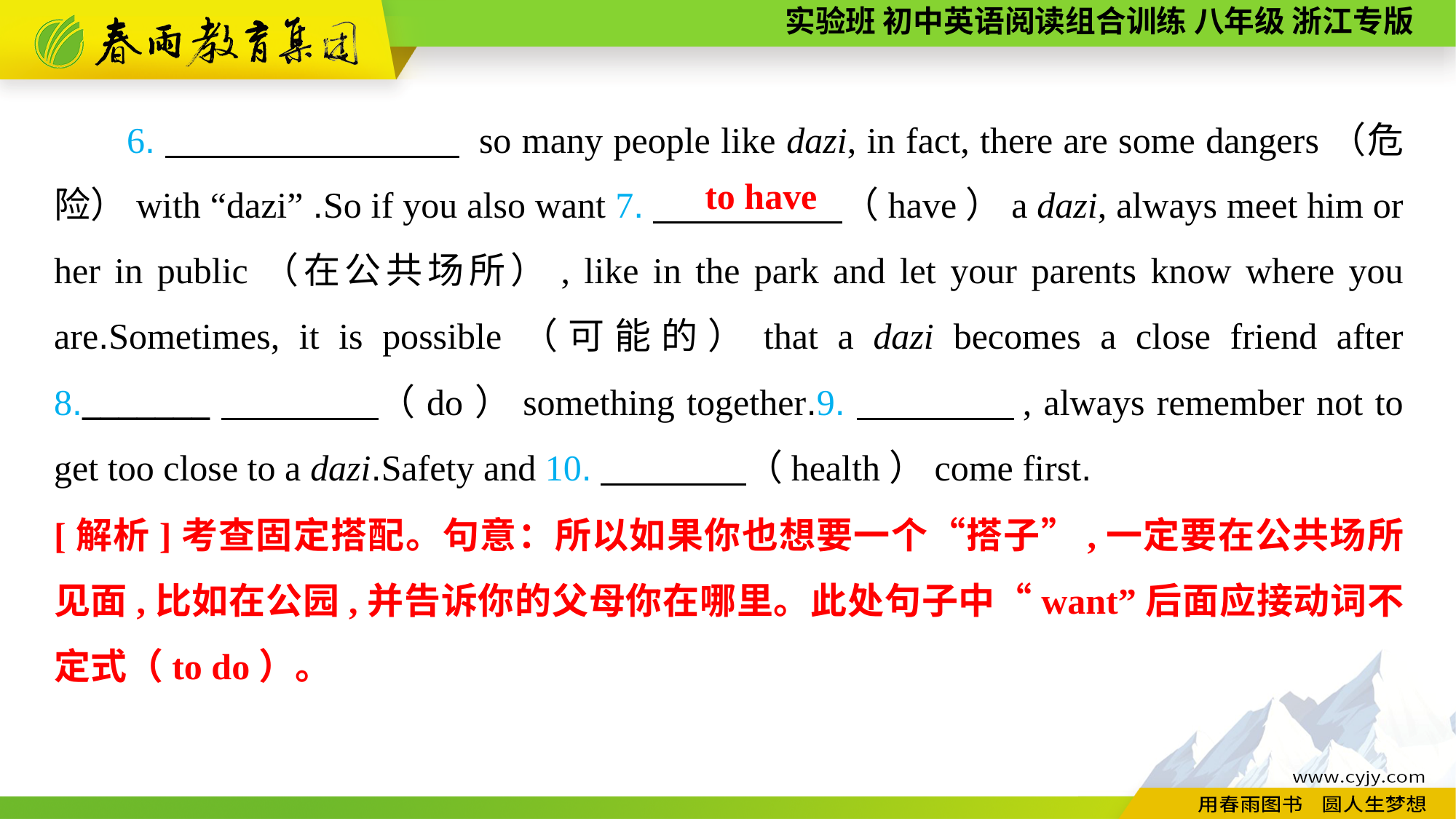

6.　　     　          　 so many people like dazi, in fact, there are some dangers（危险）with “dazi” .So if you also want 7.　　     　　（have）a dazi, always meet him or her in public（在公共场所）, like in the park and let your parents know where you are.Sometimes, it is possible（可能的）that a dazi becomes a close friend after 8._______　　　　（do）something together.9.　　　　, always remember not to get too close to a dazi.Safety and 10.　　　　（health）come first.
to have
[解析]考查固定搭配。句意：所以如果你也想要一个“搭子”,一定要在公共场所见面,比如在公园,并告诉你的父母你在哪里。此处句子中“want”后面应接动词不定式（to do）。